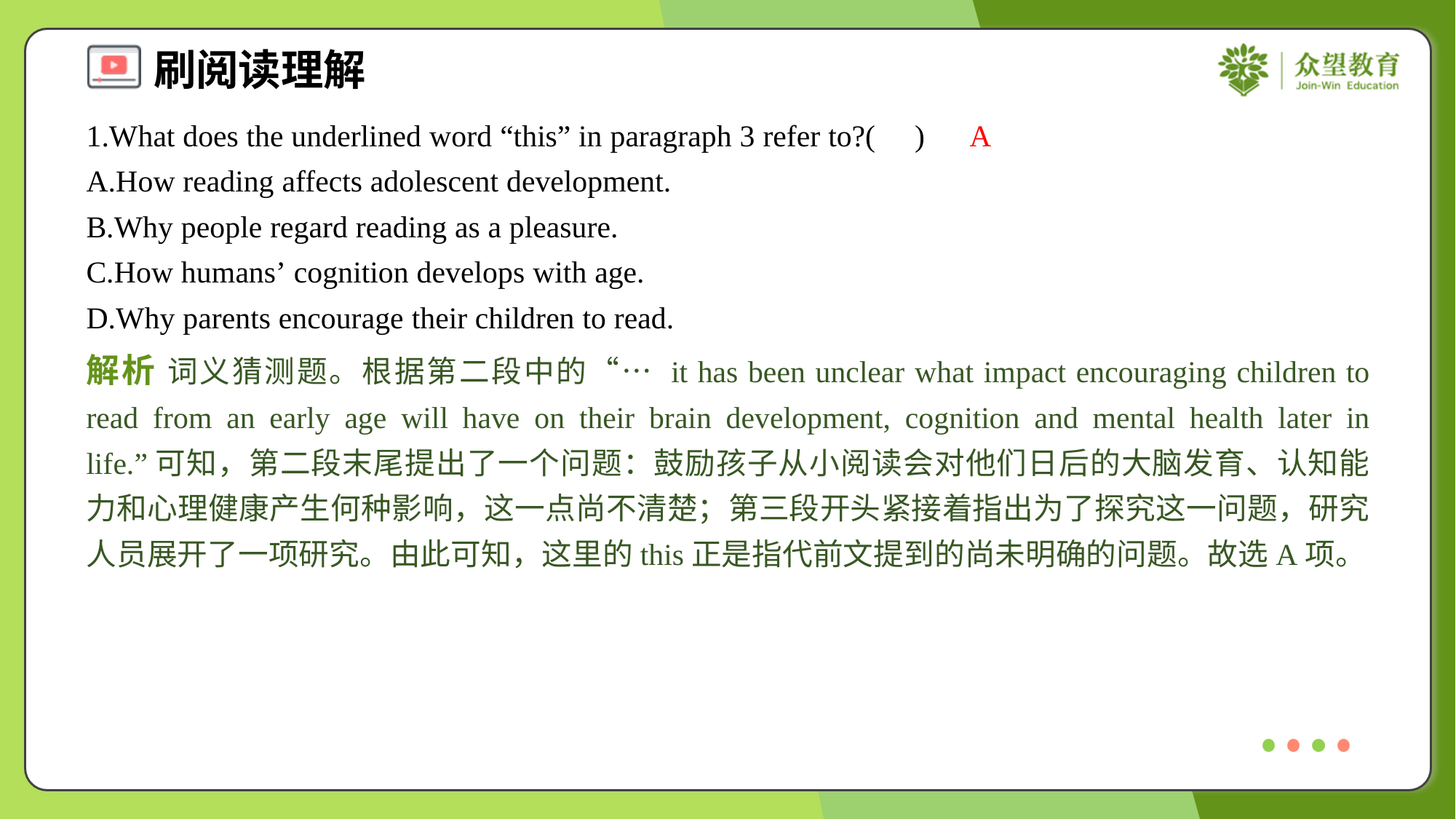

1.What does the underlined word “this” in paragraph 3 refer to?(     )
A
A.How reading affects adolescent development.
B.Why people regard reading as a pleasure.
C.How humans’ cognition develops with age.
D.Why parents encourage their children to read.
解析 词义猜测题。根据第二段中的“… it has been unclear what impact encouraging children to read from an early age will have on their brain development, cognition and mental health later in life.”可知，第二段末尾提出了一个问题：鼓励孩子从小阅读会对他们日后的大脑发育、认知能力和心理健康产生何种影响，这一点尚不清楚；第三段开头紧接着指出为了探究这一问题，研究人员展开了一项研究。由此可知，这里的this正是指代前文提到的尚未明确的问题。故选A项。